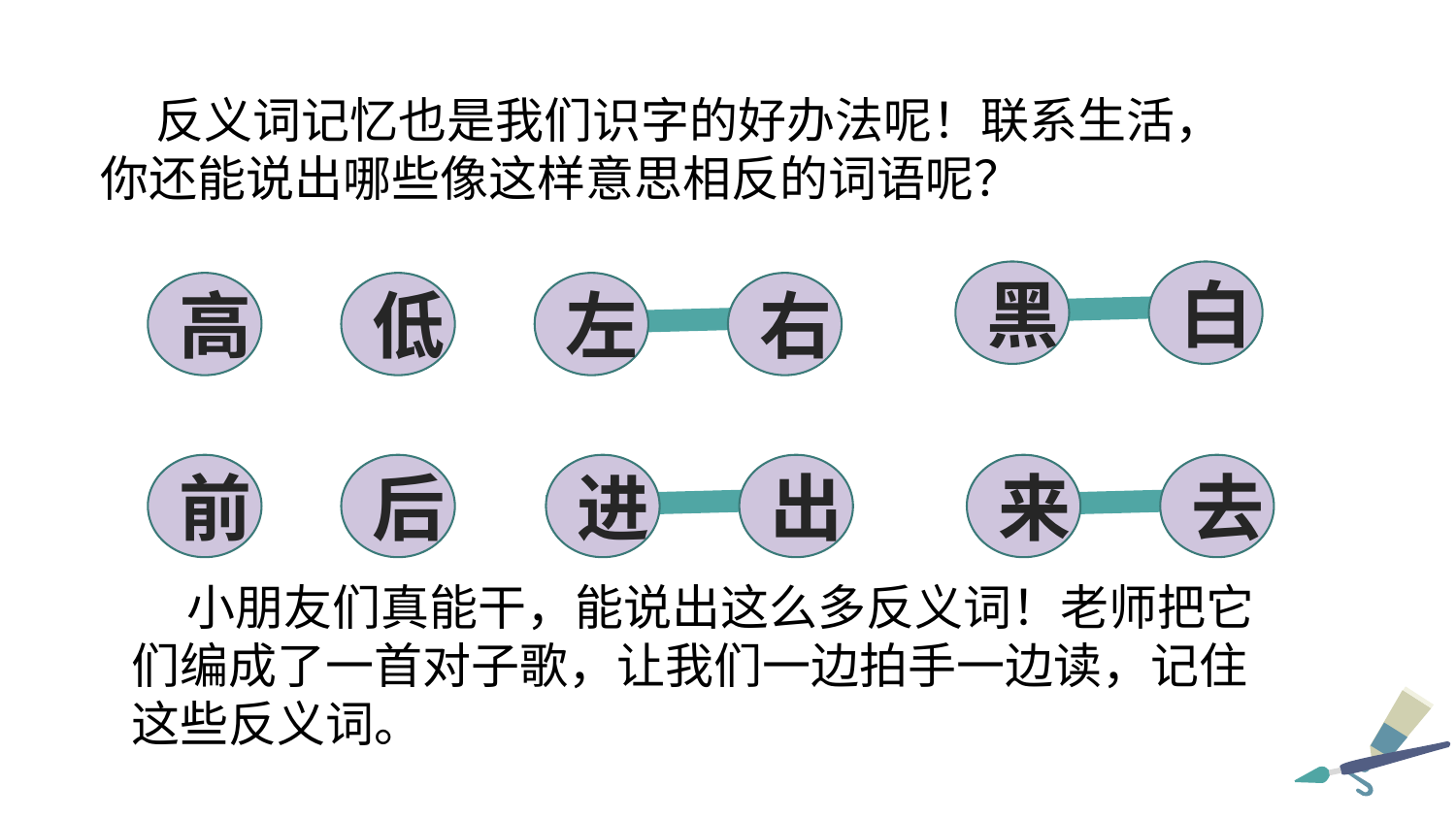

反义词记忆也是我们识字的好办法呢！联系生活，你还能说出哪些像这样意思相反的词语呢？
黑
白
高
低
左
右
前
后
进
出
来
去
    小朋友们真能干，能说出这么多反义词！老师把它们编成了一首对子歌，让我们一边拍手一边读，记住这些反义词。